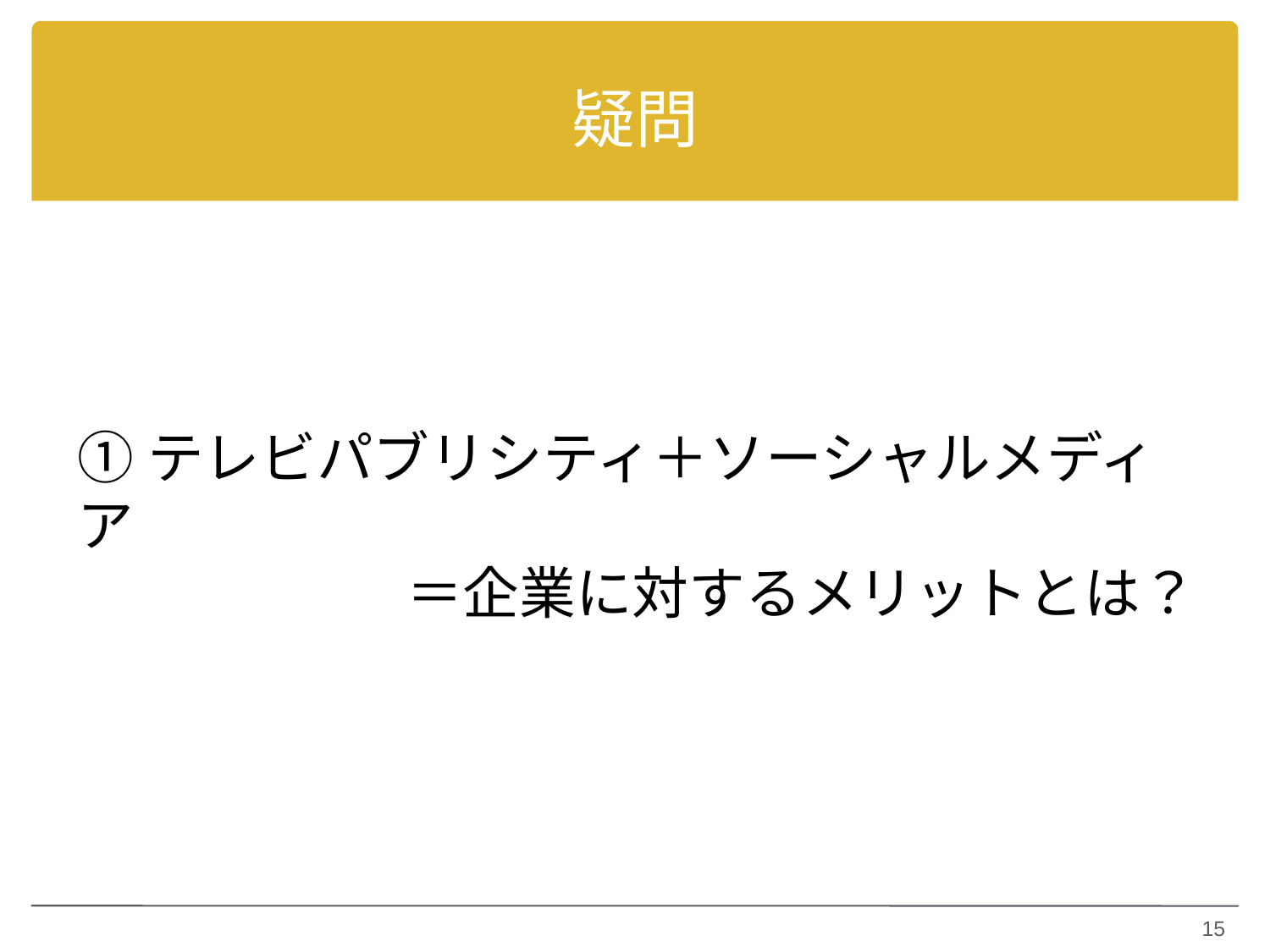

# 疑問
①テレビパブリシティ＋ソーシャルメディア
＝企業に対するメリットとは？
15